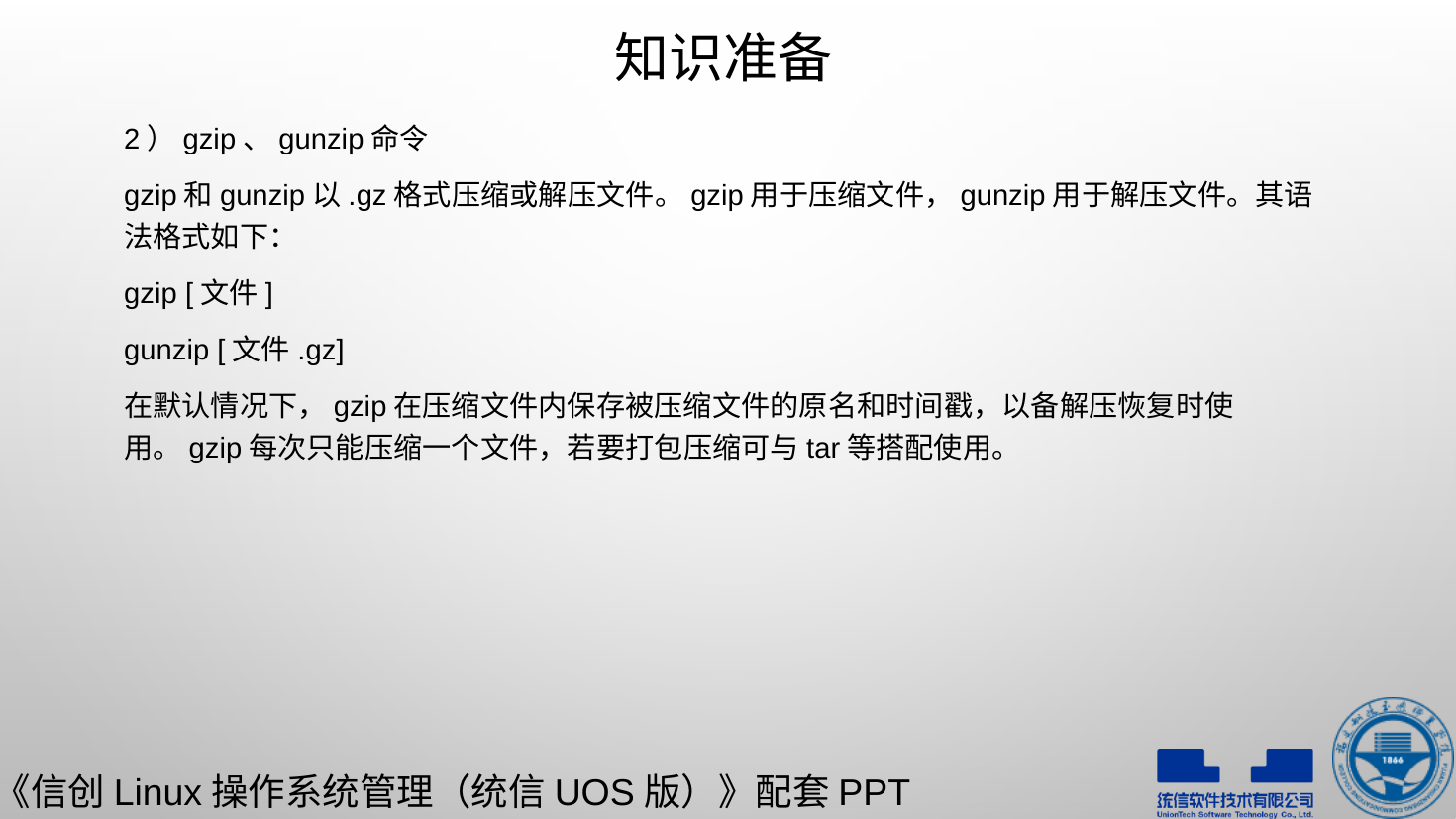

# 知识准备
2）gzip、gunzip命令
gzip和gunzip以.gz格式压缩或解压文件。gzip用于压缩文件，gunzip用于解压文件。其语法格式如下：
gzip [文件]
gunzip [文件.gz]
在默认情况下，gzip在压缩文件内保存被压缩文件的原名和时间戳，以备解压恢复时使用。gzip每次只能压缩一个文件，若要打包压缩可与tar等搭配使用。